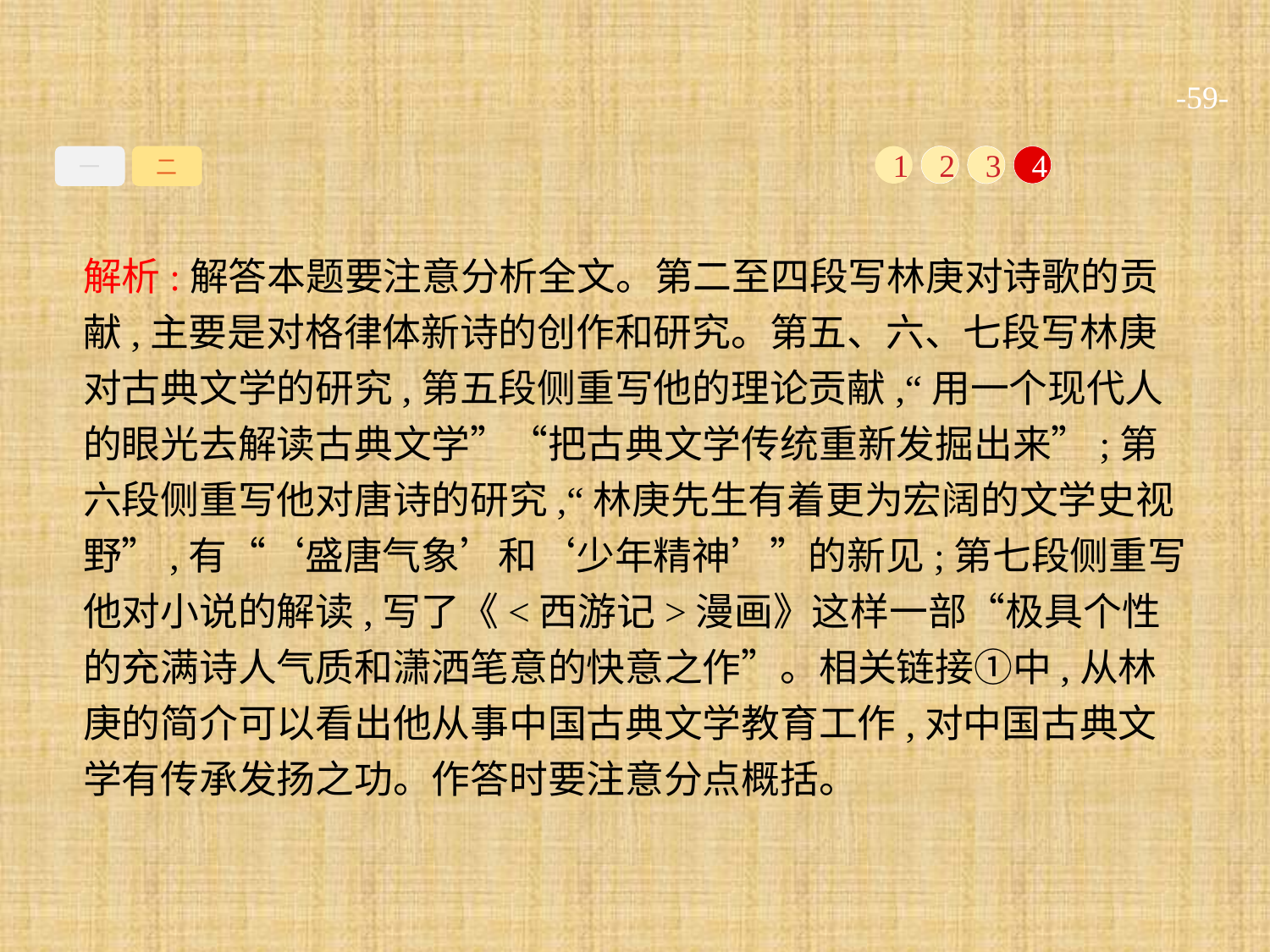

-59-
一
二
1
2
3
4
解析:解答本题要注意分析全文。第二至四段写林庚对诗歌的贡献,主要是对格律体新诗的创作和研究。第五、六、七段写林庚对古典文学的研究,第五段侧重写他的理论贡献,“用一个现代人的眼光去解读古典文学”“把古典文学传统重新发掘出来”;第六段侧重写他对唐诗的研究,“林庚先生有着更为宏阔的文学史视野”,有“‘盛唐气象’和‘少年精神’”的新见;第七段侧重写他对小说的解读,写了《<西游记>漫画》这样一部“极具个性的充满诗人气质和潇洒笔意的快意之作”。相关链接①中,从林庚的简介可以看出他从事中国古典文学教育工作,对中国古典文学有传承发扬之功。作答时要注意分点概括。